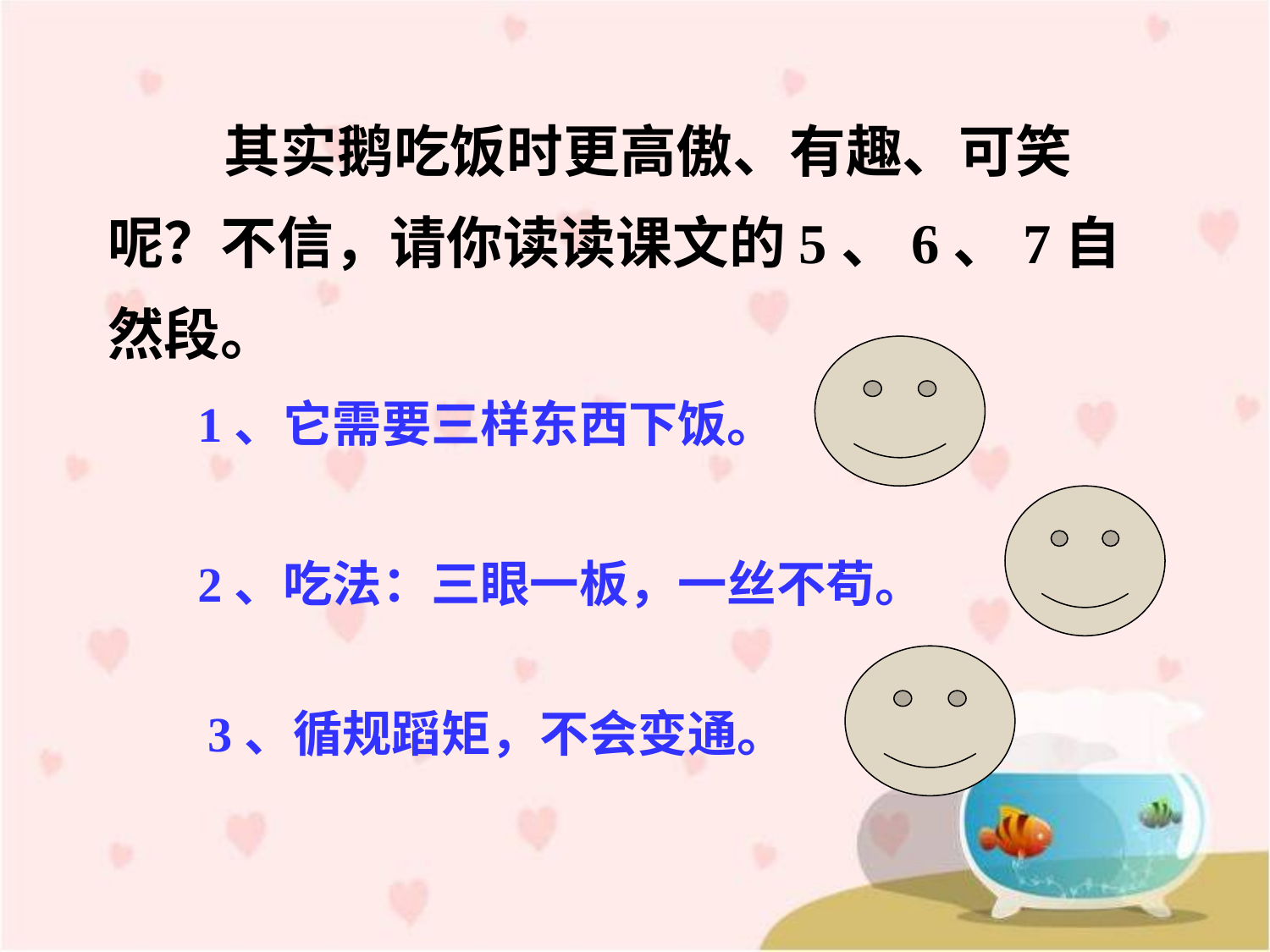

其实鹅吃饭时更高傲、有趣、可笑呢？不信，请你读读课文的5、6、7自然段。

1、它需要三样东西下饭。

2、吃法：三眼一板，一丝不苟。

3、循规蹈矩，不会变通。